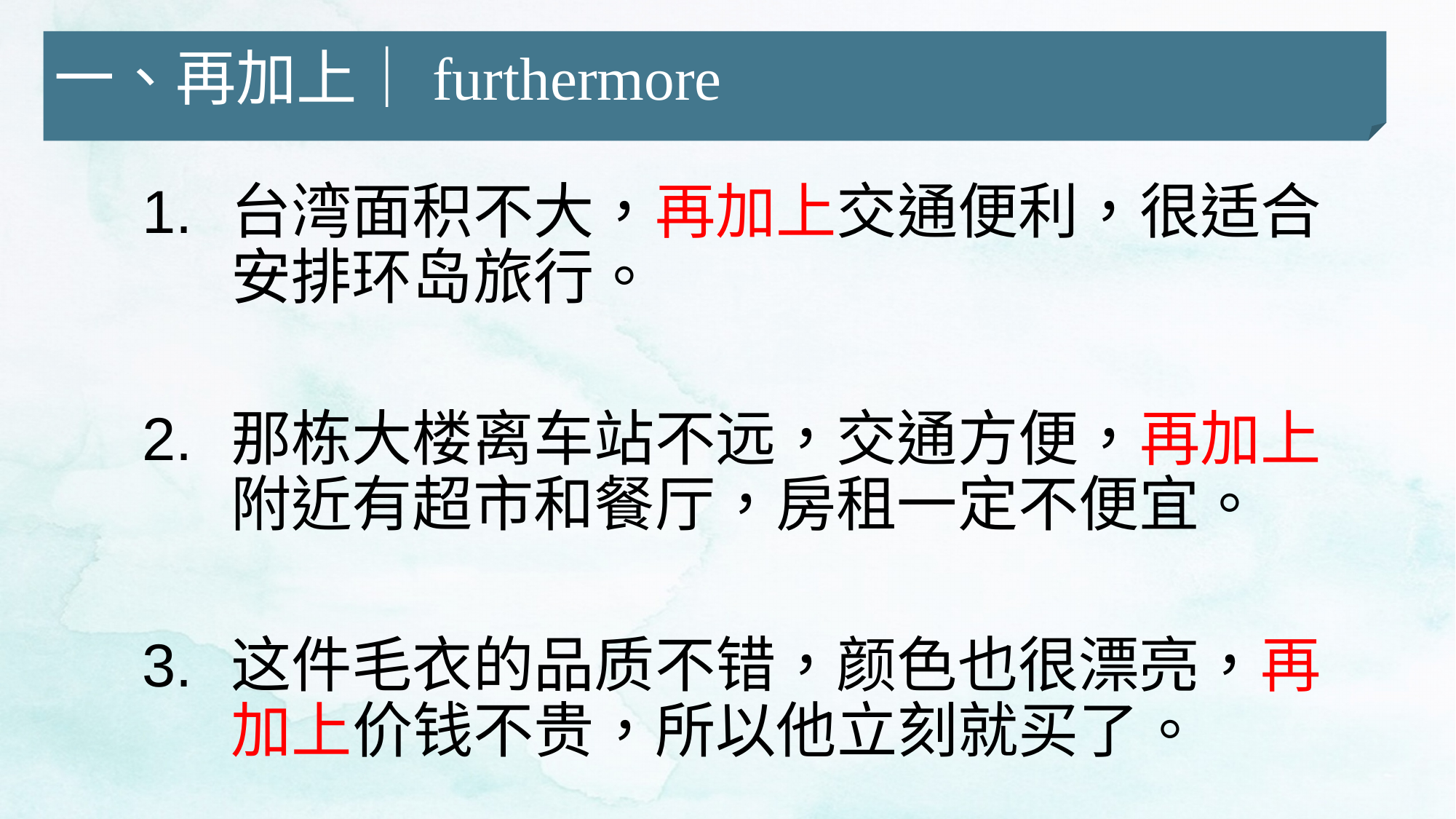

一、再加上｜furthermore
台湾面积不大，再加上交通便利，很适合安排环岛旅行。

那栋大楼离车站不远，交通方便，再加上附近有超市和餐厅，房租一定不便宜。

这件毛衣的品质不错，颜色也很漂亮，再加上价钱不贵，所以他立刻就买了。